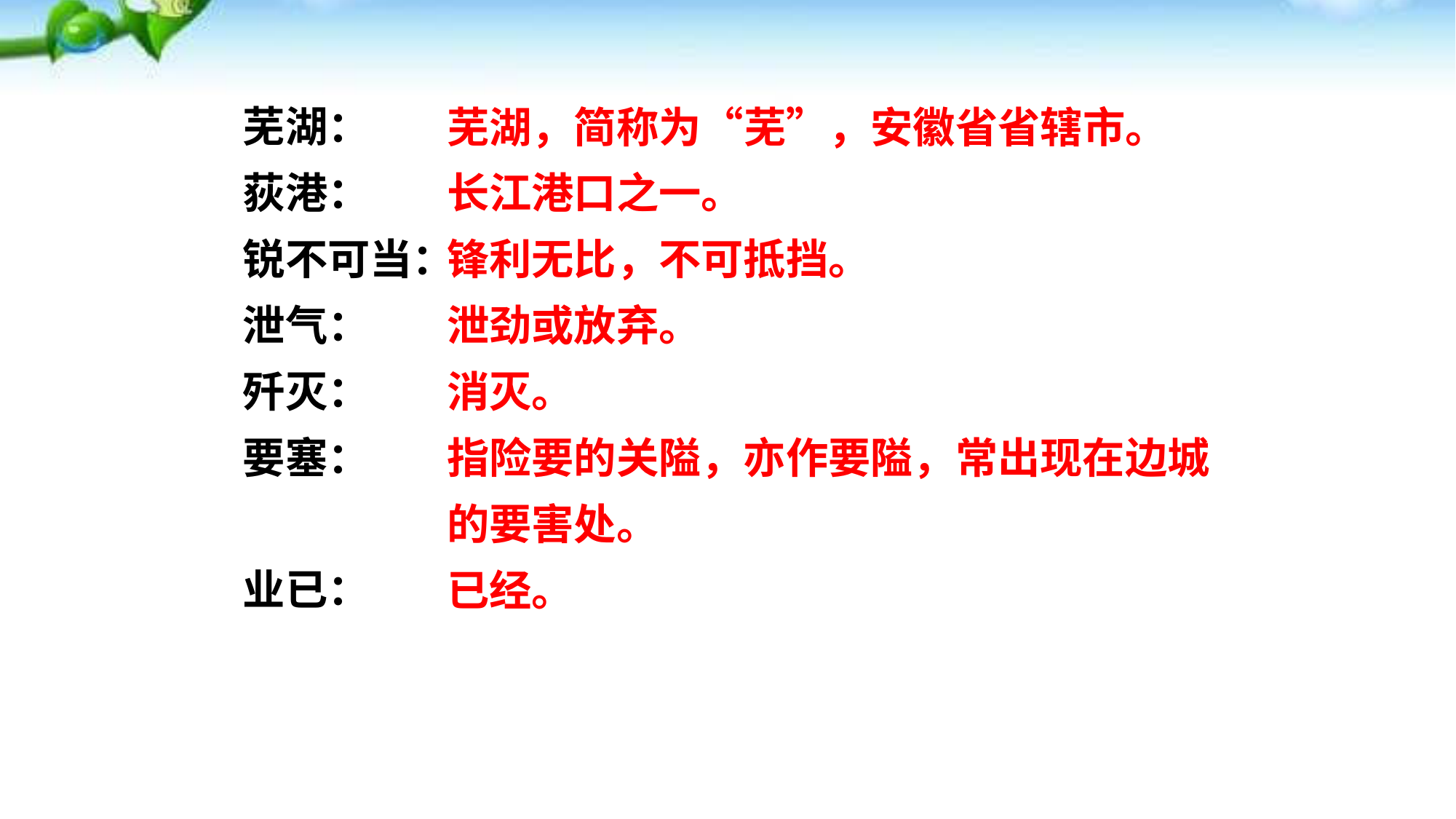

芜湖：
荻港：
锐不可当：
泄气：
歼灭：
要塞：

业已：
芜湖，简称为“芜”，安徽省省辖市。
长江港口之一。
锋利无比，不可抵挡。
泄劲或放弃。
消灭。
指险要的关隘，亦作要隘，常出现在边城的要害处。
已经。